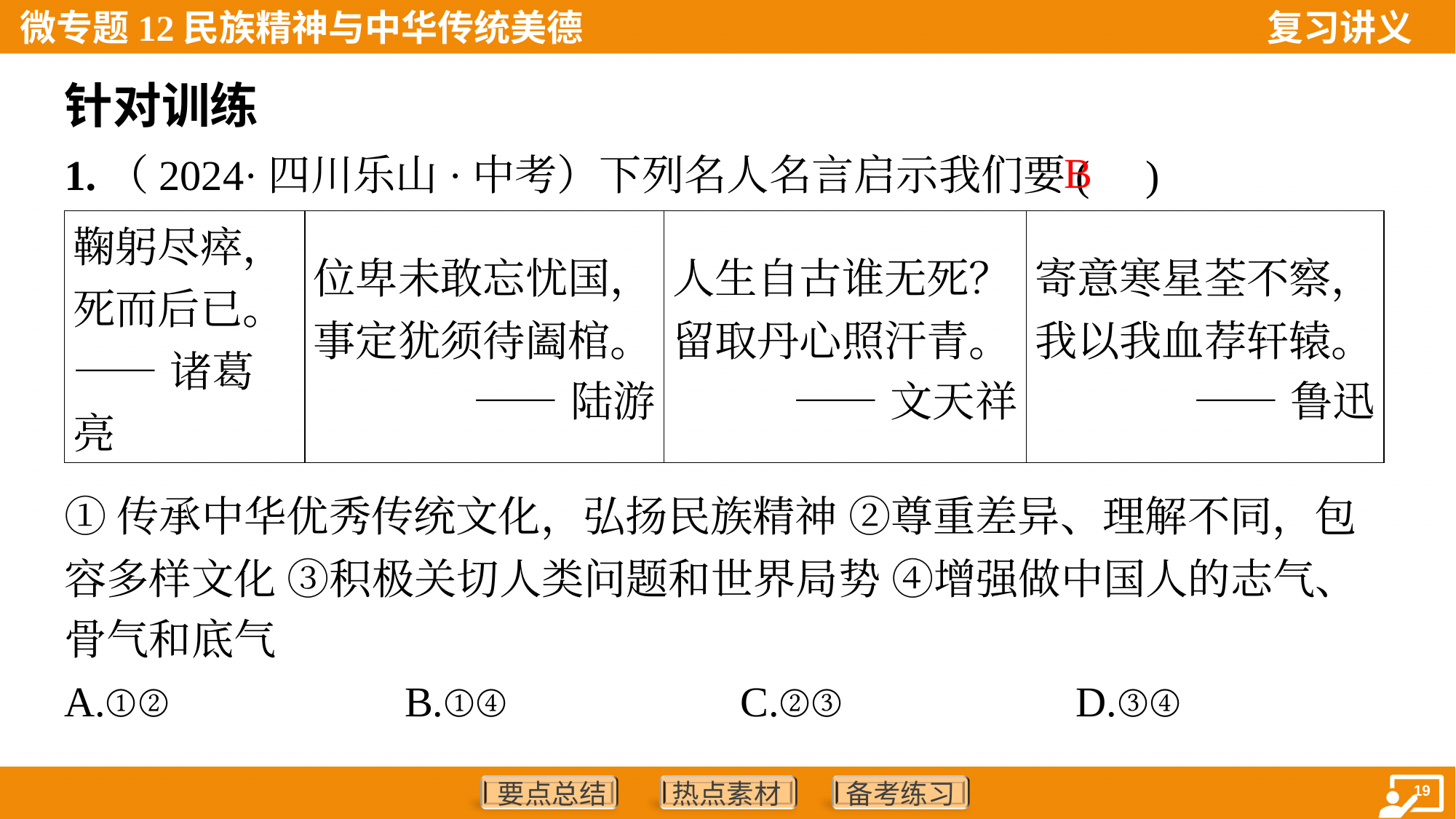

针对训练
B
1.（2024·四川乐山·中考）下列名人名言启示我们要(     )
| 鞠躬尽瘁，死而后已。 ——诸葛亮 | 位卑未敢忘忧国， 事定犹须待阖棺。 ——陆游 | 人生自古谁无死？ 留取丹心照汗青。 ——文天祥 | 寄意寒星荃不察， 我以我血荐轩辕。 ——鲁迅 |
| --- | --- | --- | --- |
①传承中华优秀传统文化，弘扬民族精神 ②尊重差异、理解不同，包
容多样文化 ③积极关切人类问题和世界局势 ④增强做中国人的志气、
骨气和底气
A.①②	B.①④	C.②③	D.③④